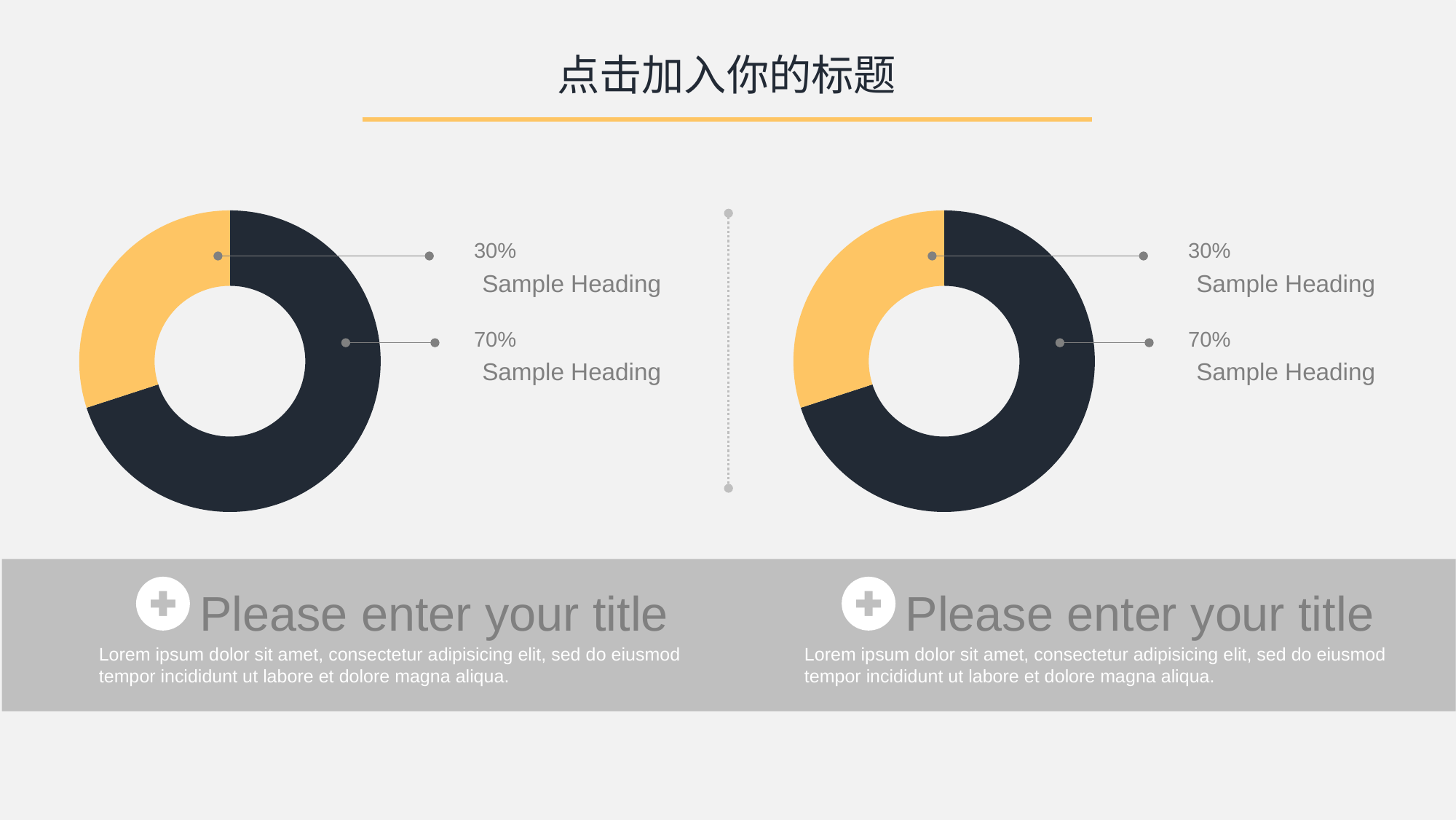

点击加入你的标题

### Chart

| Category |  |
|---|---|

### Chart

| Category |  |
|---|---|
30%
30%
Sample Heading
Sample Heading
70%
70%
Sample Heading
Sample Heading

Please enter your title
Please enter your title
Lorem ipsum dolor sit amet, consectetur adipisicing elit, sed do eiusmod tempor incididunt ut labore et dolore magna aliqua.
Lorem ipsum dolor sit amet, consectetur adipisicing elit, sed do eiusmod tempor incididunt ut labore et dolore magna aliqua.